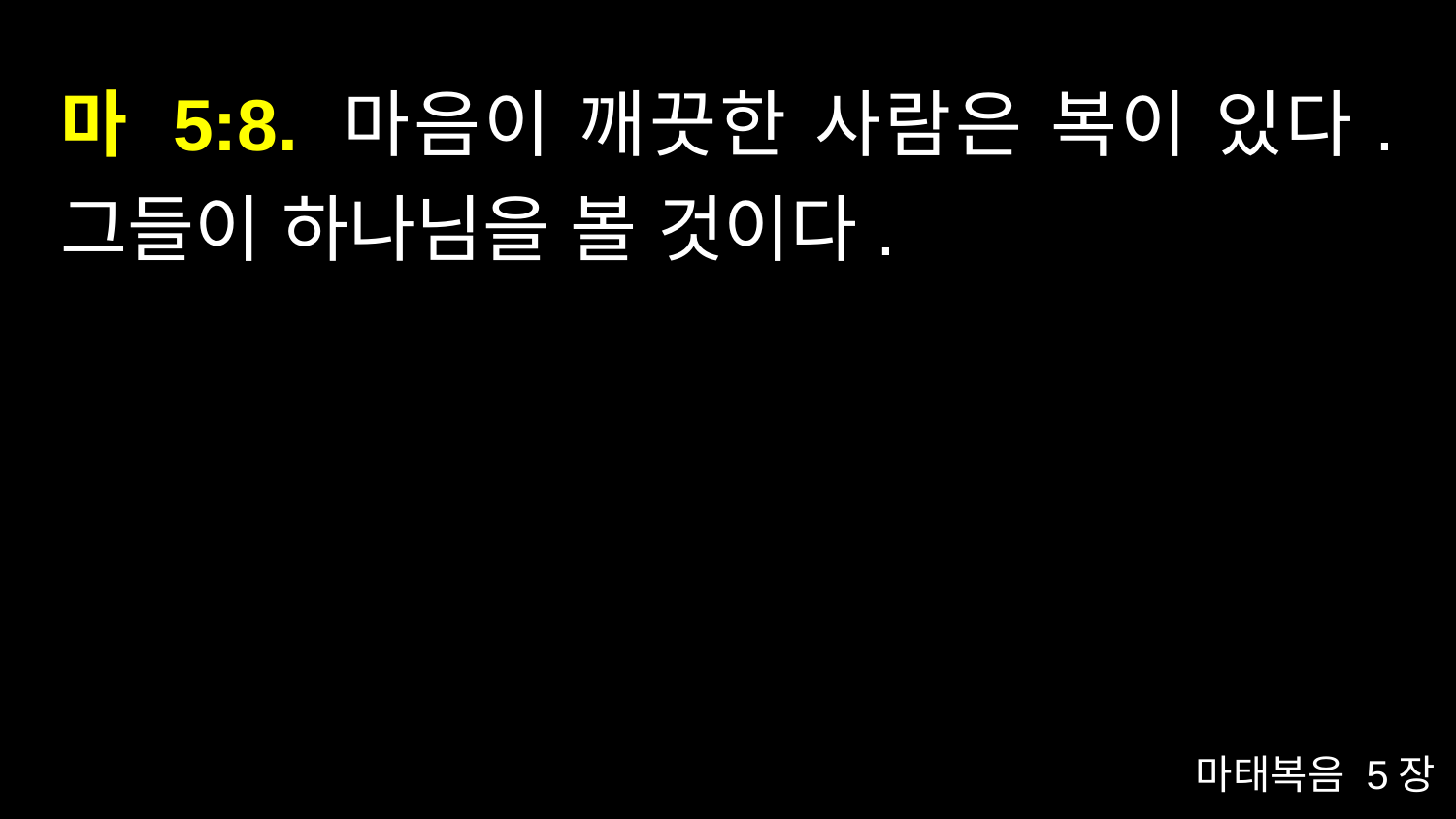

# 마 5:8. 마음이 깨끗한 사람은 복이 있다. 그들이 하나님을 볼 것이다.
마태복음 5장